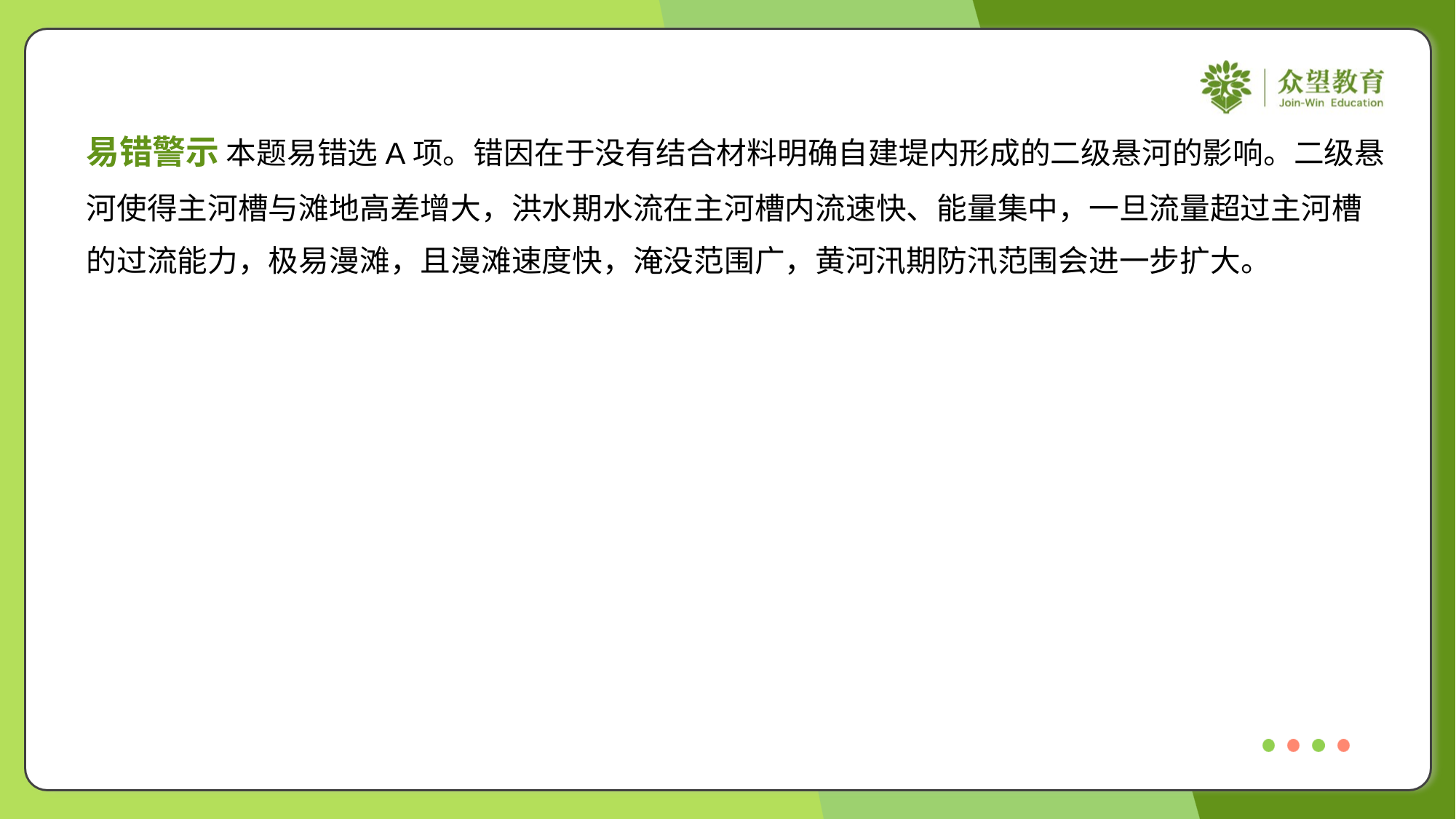

易错警示 本题易错选A项。错因在于没有结合材料明确自建堤内形成的二级悬河的影响。二级悬
河使得主河槽与滩地高差增大，洪水期水流在主河槽内流速快、能量集中，一旦流量超过主河槽
的过流能力，极易漫滩，且漫滩速度快，淹没范围广，黄河汛期防汛范围会进一步扩大。